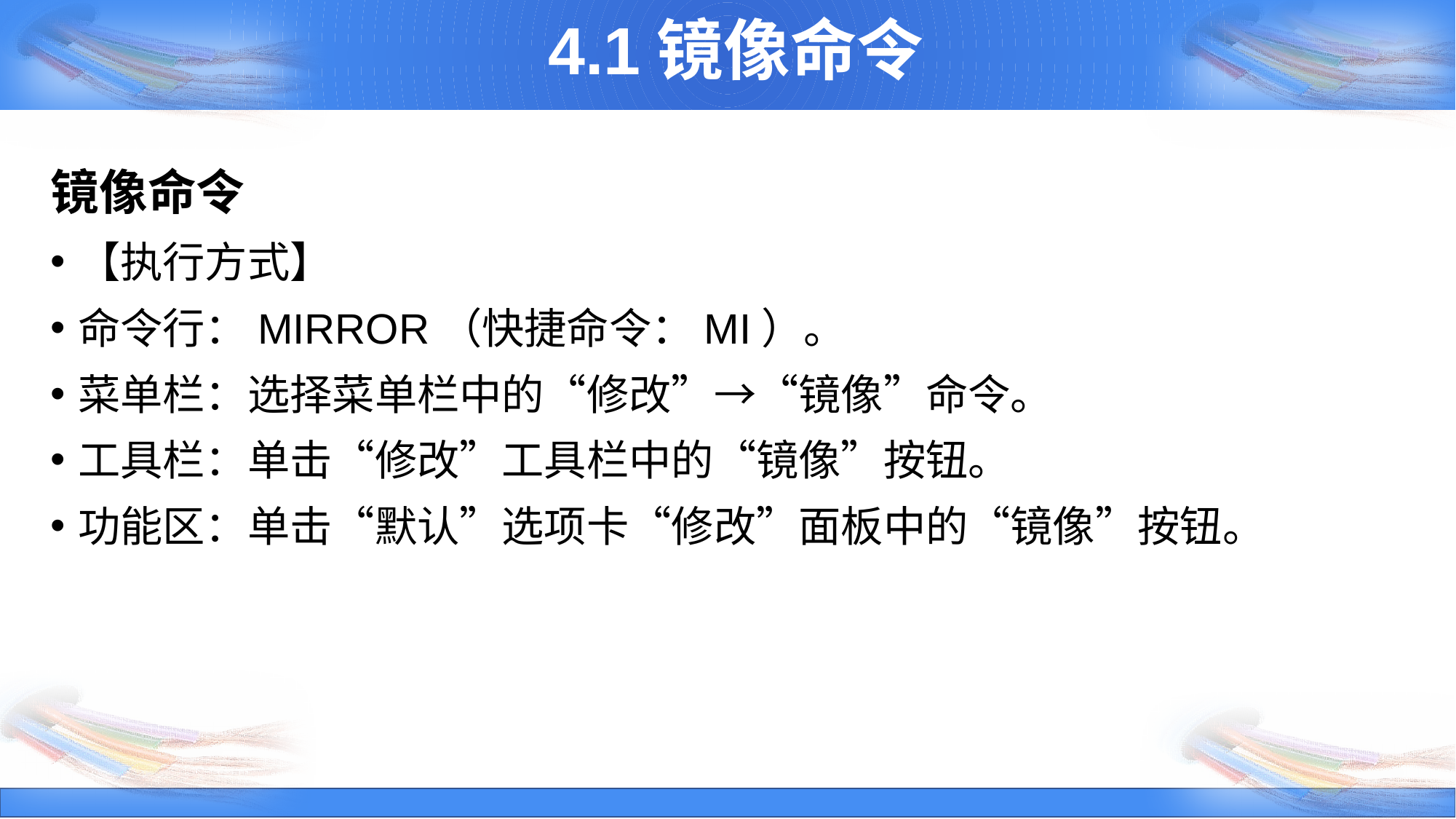

4.1镜像命令
镜像命令
【执行方式】
命令行：MIRROR（快捷命令：MI）。
菜单栏：选择菜单栏中的“修改”→“镜像”命令。
工具栏：单击“修改”工具栏中的“镜像”按钮。
功能区：单击“默认”选项卡“修改”面板中的“镜像”按钮。